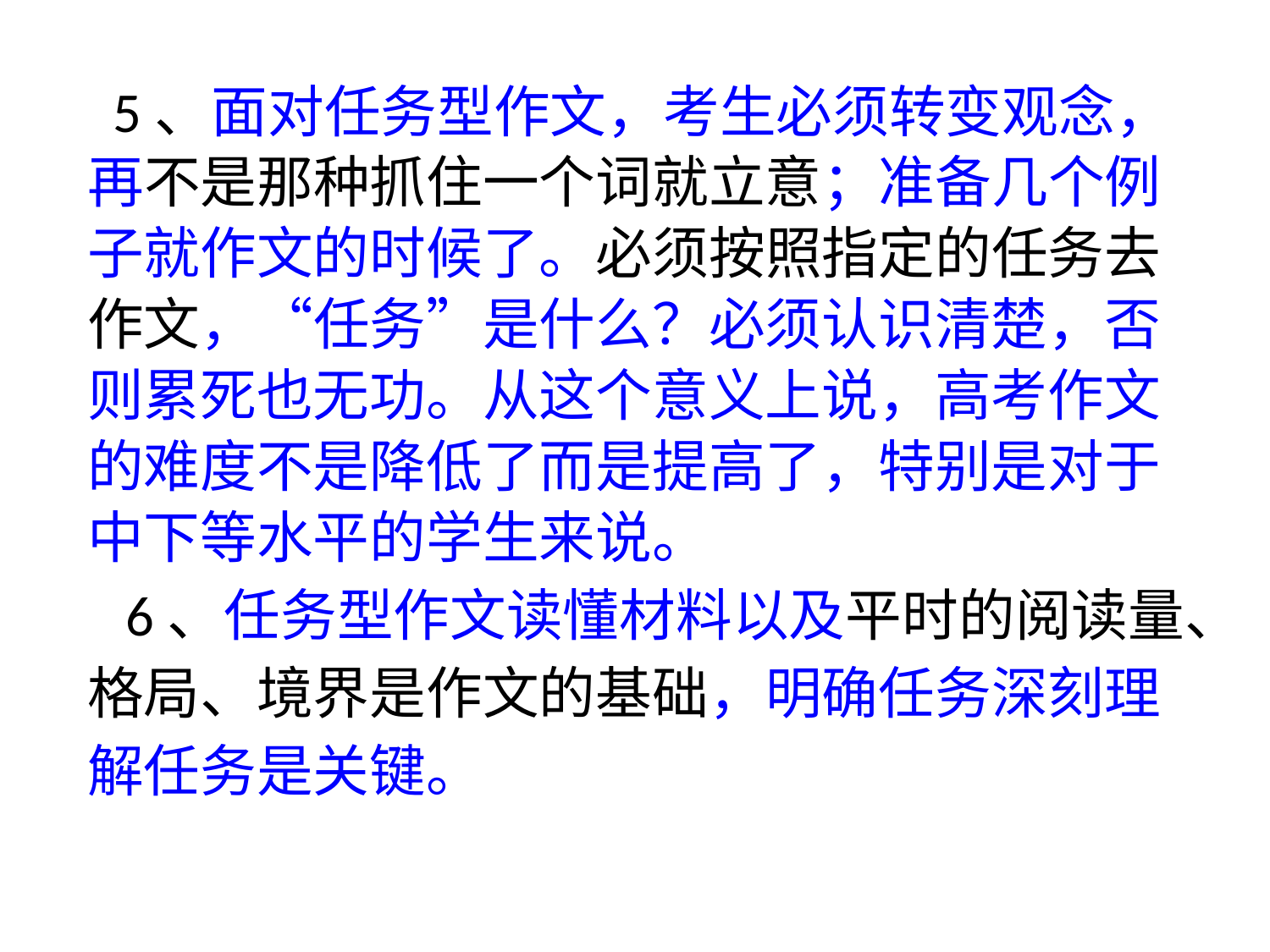

5、面对任务型作文，考生必须转变观念，再不是那种抓住一个词就立意；准备几个例子就作文的时候了。必须按照指定的任务去作文，“任务”是什么？必须认识清楚，否则累死也无功。从这个意义上说，高考作文的难度不是降低了而是提高了，特别是对于中下等水平的学生来说。
   6、任务型作文读懂材料以及平时的阅读量、格局、境界是作文的基础，明确任务深刻理解任务是关键。